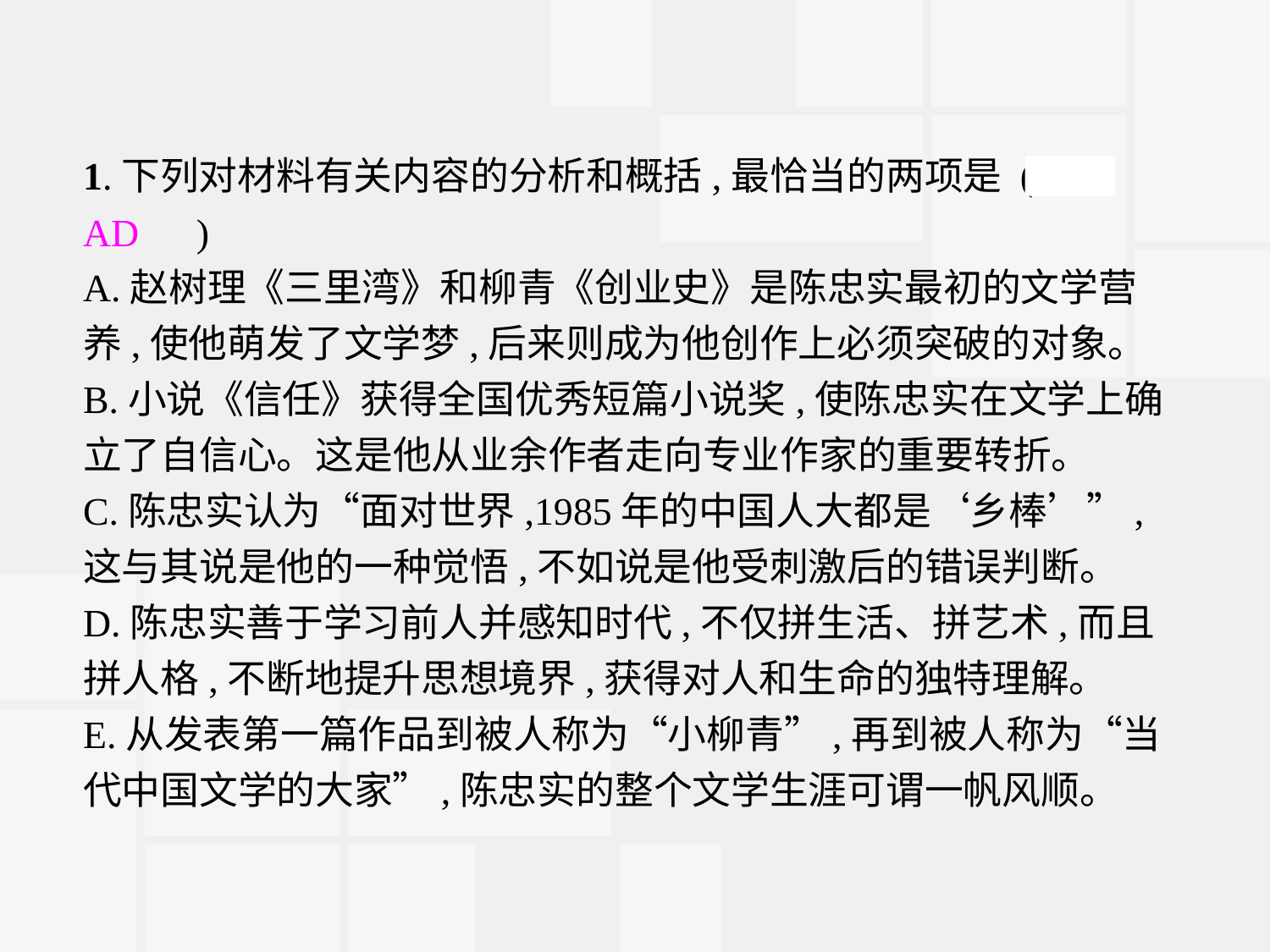

1.下列对材料有关内容的分析和概括,最恰当的两项是 (　AD　)
A.赵树理《三里湾》和柳青《创业史》是陈忠实最初的文学营养,使他萌发了文学梦,后来则成为他创作上必须突破的对象。
B.小说《信任》获得全国优秀短篇小说奖,使陈忠实在文学上确立了自信心。这是他从业余作者走向专业作家的重要转折。
C.陈忠实认为“面对世界,1985年的中国人大都是‘乡棒’”,这与其说是他的一种觉悟,不如说是他受刺激后的错误判断。
D.陈忠实善于学习前人并感知时代,不仅拼生活、拼艺术,而且拼人格,不断地提升思想境界,获得对人和生命的独特理解。
E.从发表第一篇作品到被人称为“小柳青”,再到被人称为“当代中国文学的大家”,陈忠实的整个文学生涯可谓一帆风顺。